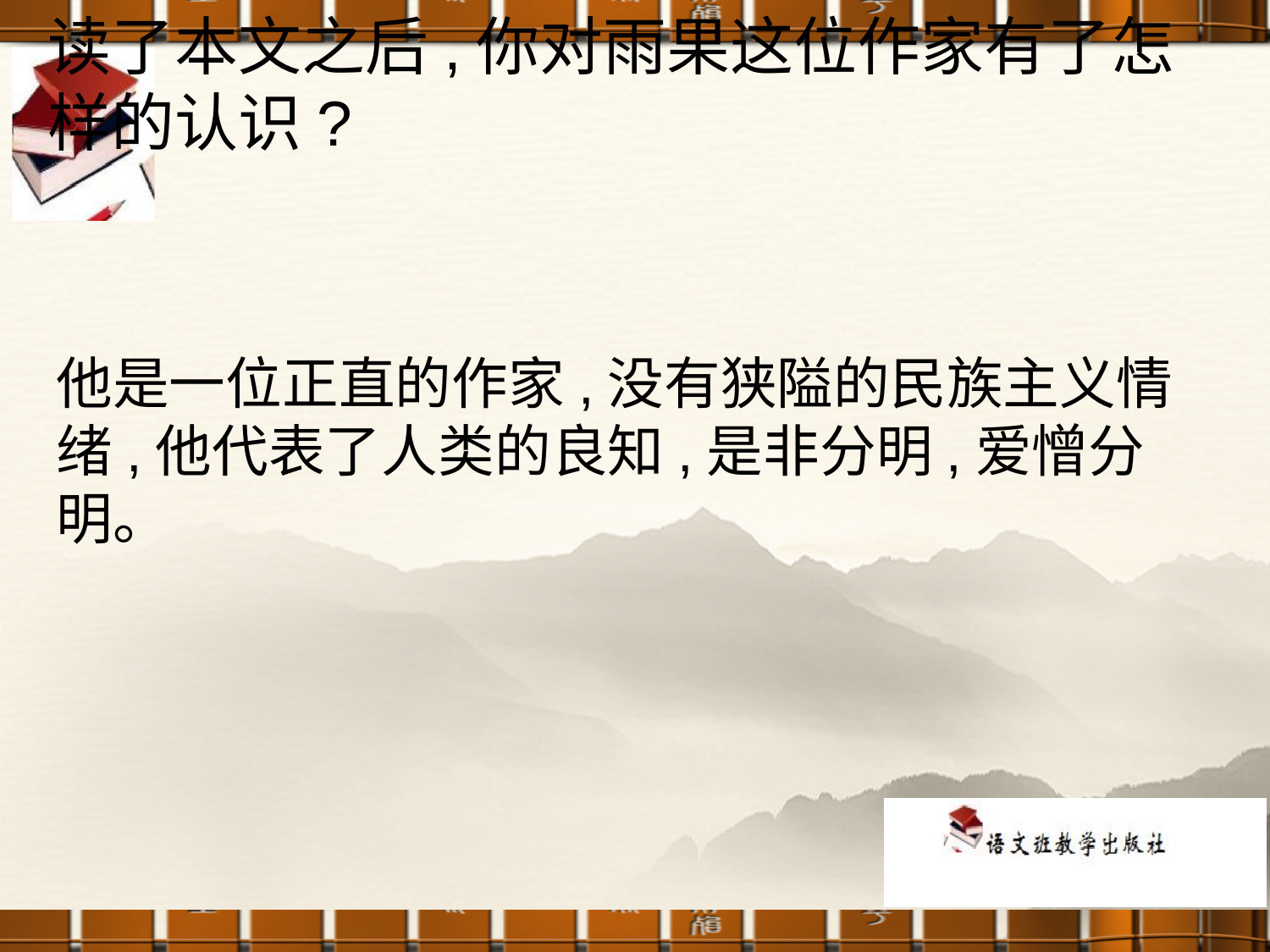

读了本文之后,你对雨果这位作家有了怎样的认识?
他是一位正直的作家,没有狭隘的民族主义情绪,他代表了人类的良知,是非分明,爱憎分明。